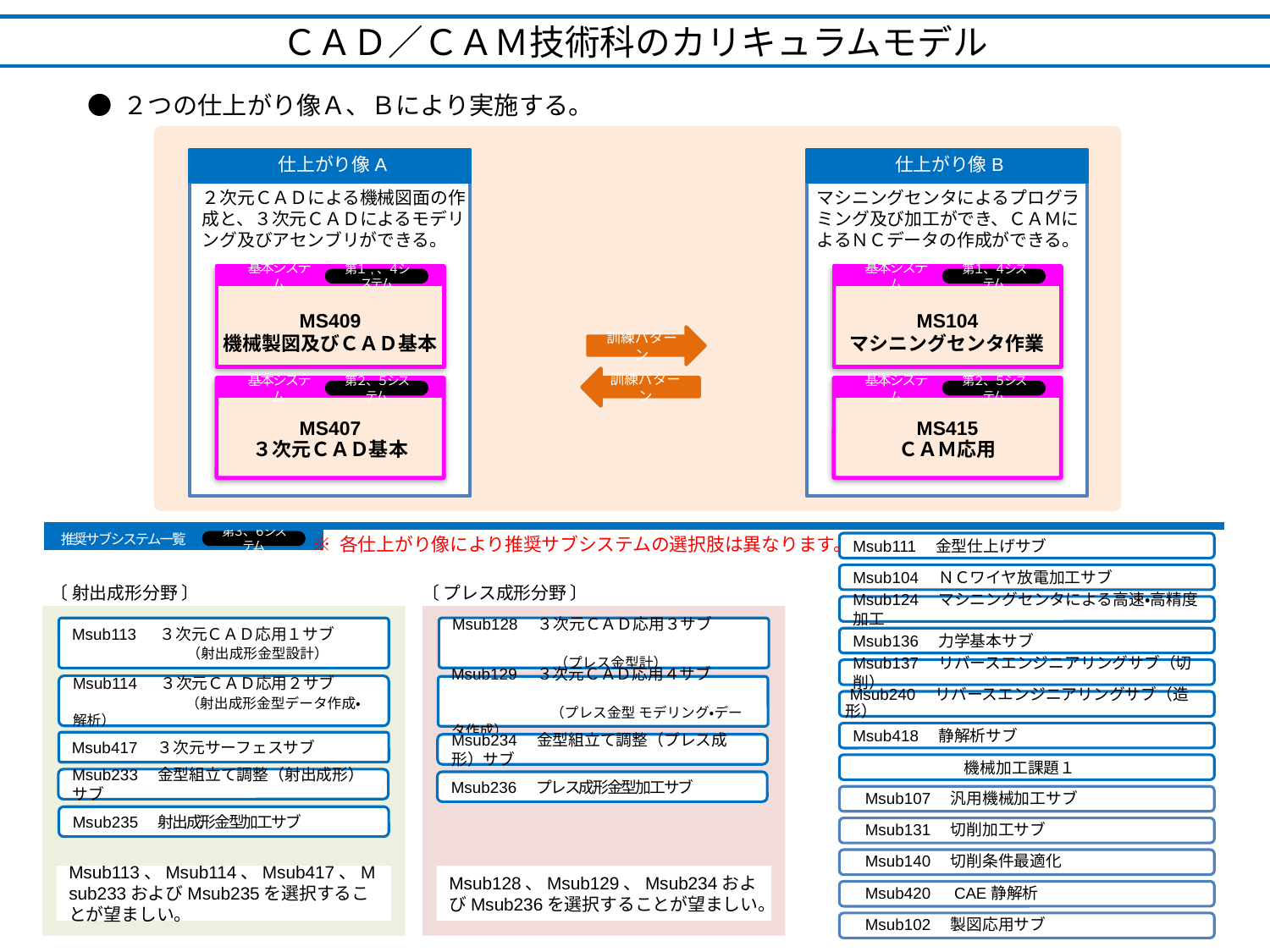

ＣＡＤ／ＣＡＭ技術科のカリキュラムモデル
● ２つの仕上がり像Ａ、Ｂにより実施する。

仕上がり像A

２次元ＣＡＤによる機械図面の作成と、３次元ＣＡＤによるモデリング及びアセンブリができる。
仕上がり像B

マシニングセンタによるプログラミング及び加工ができ、ＣＡＭによるＮＣデータの作成ができる。

基本システム

MS409
機械製図及びＣＡＤ基本

MS407
３次元ＣＡＤ基本
第１,、４システム

基本システム
第２、５システム

基本システム

MS104
マシニングセンタ作業

MS415
ＣＡＭ応用
第１、４システム

基本システム
第２、５システム
訓練パターン
訓練パターン

推奨サブシステム一覧
第３、６システム
※ 各仕上がり像により推奨サブシステムの選択肢は異なります。
Msub111　金型仕上げサブ
Msub104　ＮＣワイヤ放電加工サブ
〔 射出成形分野 〕
〔 プレス成形分野 〕
Msub124　マシニングセンタによる高速・高精度加工

Msub128　３次元ＣＡＤ応用３サブ
　　　　　 　 （プレス金型計）
Msub113　 ３次元ＣＡＤ応用１サブ
　　　　　　　 （射出成形金型設計）
Msub136　力学基本サブ
Msub137　リバースエンジニアリングサブ（切削）
Msub114　 ３次元ＣＡＤ応用２サブ
　　　　　　 　（射出成形金型データ作成・解析）
Msub129　３次元ＣＡＤ応用４サブ
　　　　　 　（プレス金型 モデリング・データ作成）
 Msub240　リバースエンジニアリングサブ（造形）
Msub418　静解析サブ
Msub417　３次元サーフェスサブ
Msub234　金型組立て調整（プレス成形）サブ
　　　　　　　機械加工課題１
Msub233　金型組立て調整（射出成形）サブ
Msub236　プレス成形金型加工サブ
　Msub107　汎用機械加工サブ
Msub235　射出成形金型加工サブ
　Msub131　切削加工サブ
　Msub140　切削条件最適化
Msub113、Msub114、Msub417、Msub233およびMsub235を選択することが望ましい。
Msub128、Msub129、Msub234およびMsub236を選択することが望ましい。
　Msub420　CAE静解析
　Msub102　製図応用サブ